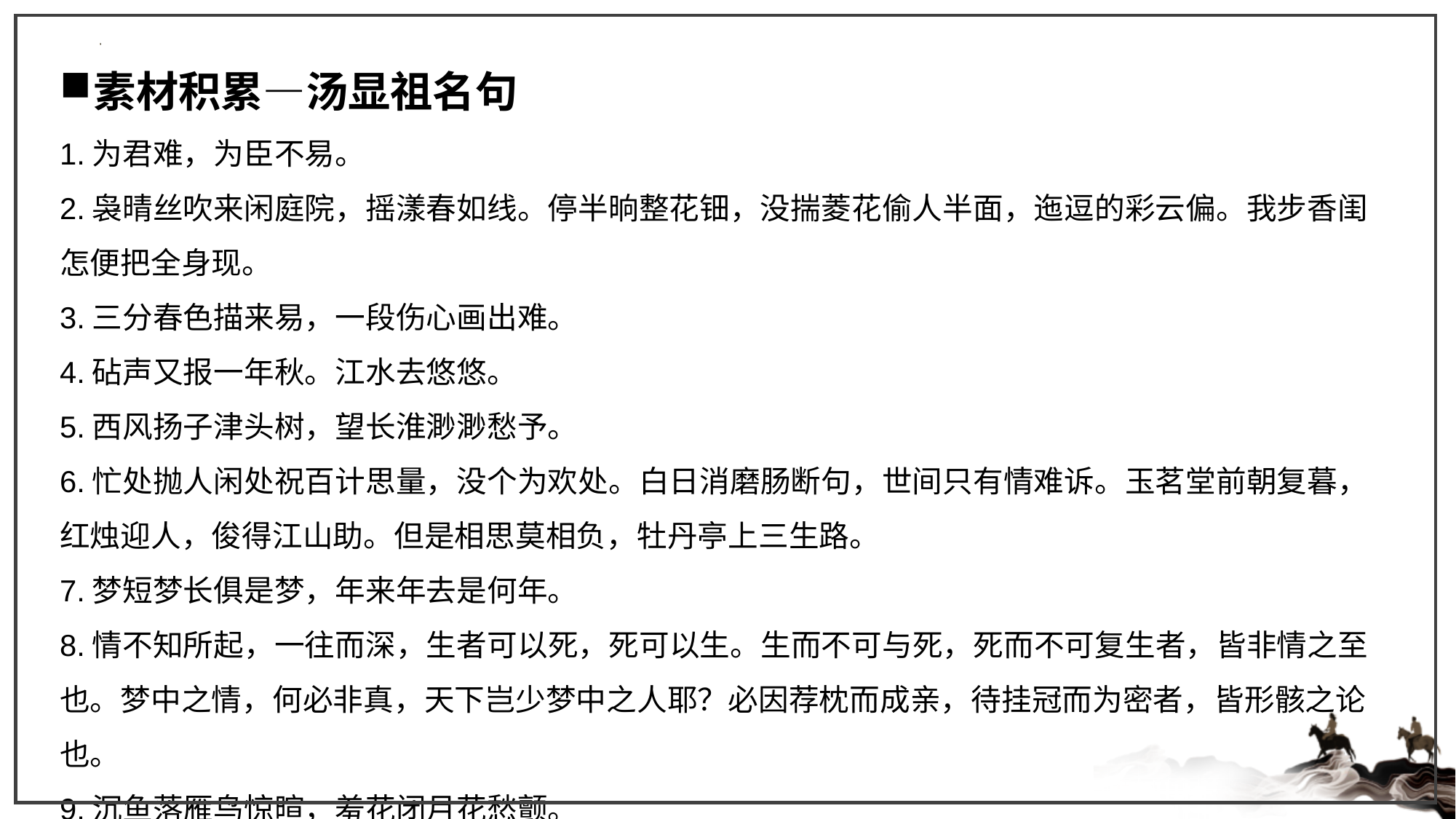

素材积累—汤显祖名句
1.为君难，为臣不易。
2.袅晴丝吹来闲庭院，摇漾春如线。停半晌整花钿，没揣菱花偷人半面，迤逗的彩云偏。我步香闺怎便把全身现。
3.三分春色描来易，一段伤心画出难。
4.砧声又报一年秋。江水去悠悠。
5.西风扬子津头树，望长淮渺渺愁予。
6.忙处抛人闲处祝百计思量，没个为欢处。白日消磨肠断句，世间只有情难诉。玉茗堂前朝复暮，红烛迎人，俊得江山助。但是相思莫相负，牡丹亭上三生路。
7.梦短梦长俱是梦，年来年去是何年。
8.情不知所起，一往而深，生者可以死，死可以生。生而不可与死，死而不可复生者，皆非情之至也。梦中之情，何必非真，天下岂少梦中之人耶？必因荐枕而成亲，待挂冠而为密者，皆形骸之论也。
9.沉鱼落雁鸟惊暄，羞花闭月花愁颤。